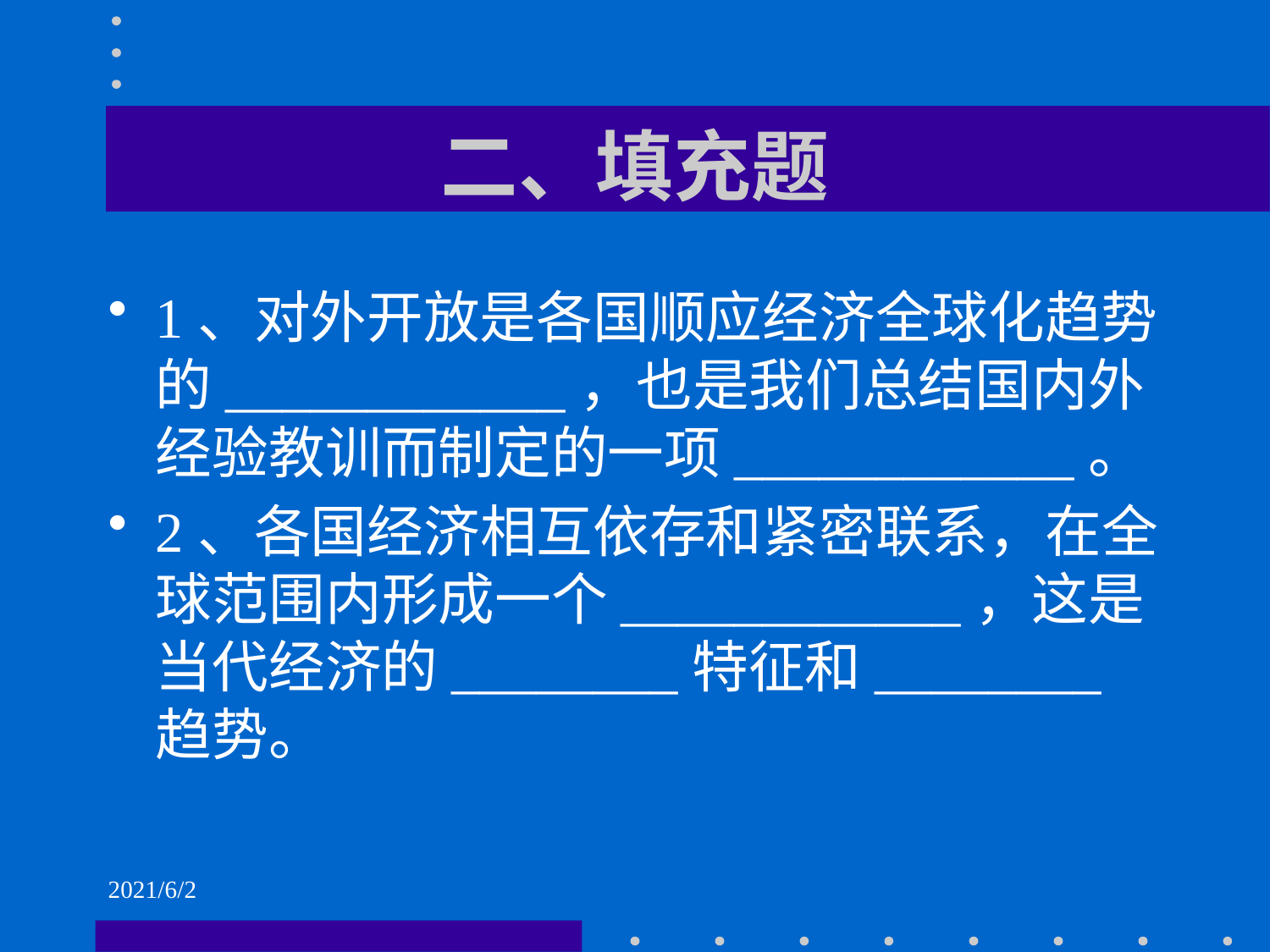

# 二、填充题
1、对外开放是各国顺应经济全球化趋势的____________，也是我们总结国内外经验教训而制定的一项____________。
2、各国经济相互依存和紧密联系，在全球范围内形成一个____________，这是当代经济的________特征和________趋势。
2021/6/2